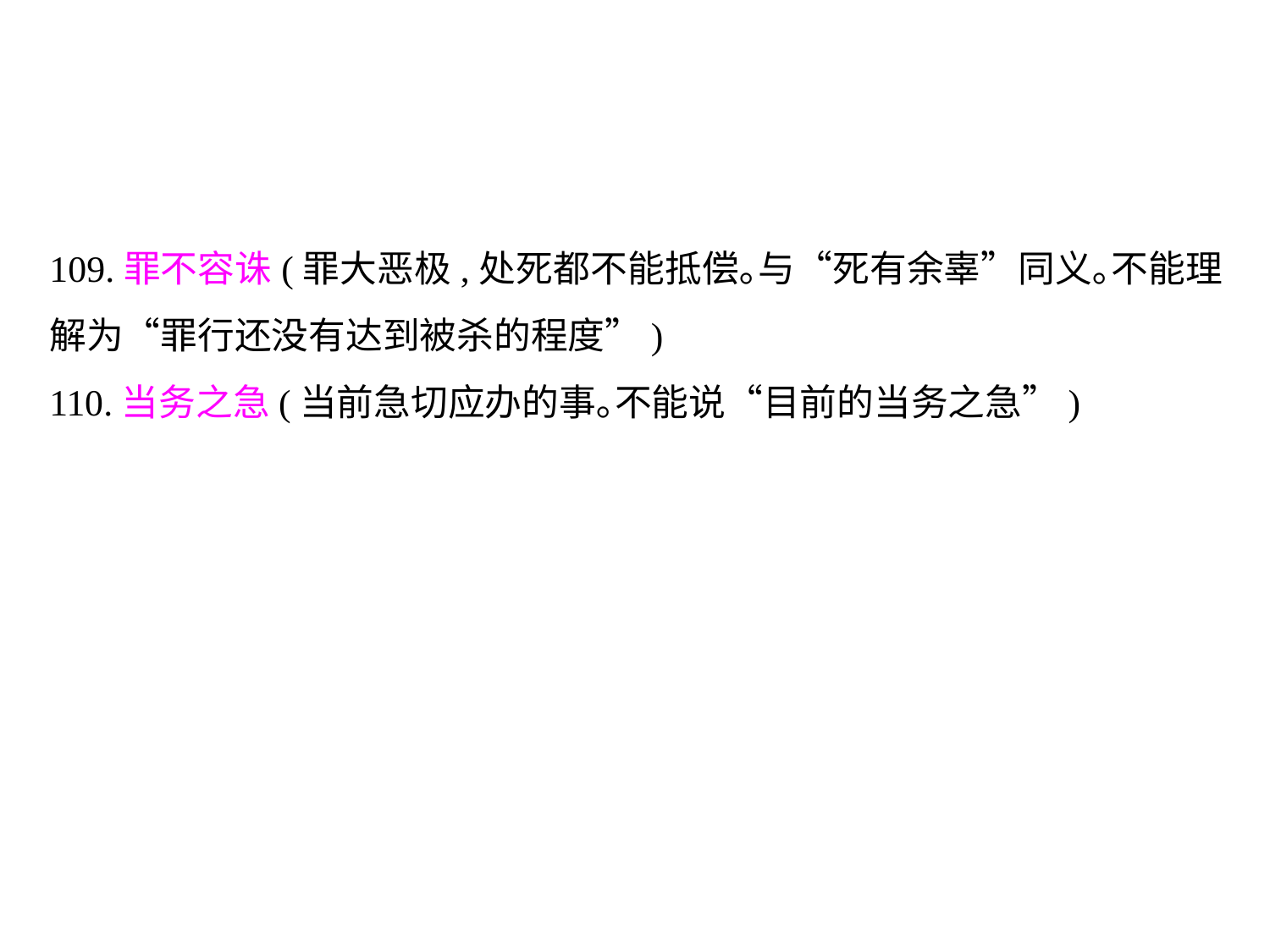

109.罪不容诛(罪大恶极,处死都不能抵偿｡与“死有余辜”同义｡不能理解为“罪行还没有达到被杀的程度”)
110.当务之急(当前急切应办的事｡不能说“目前的当务之急”)